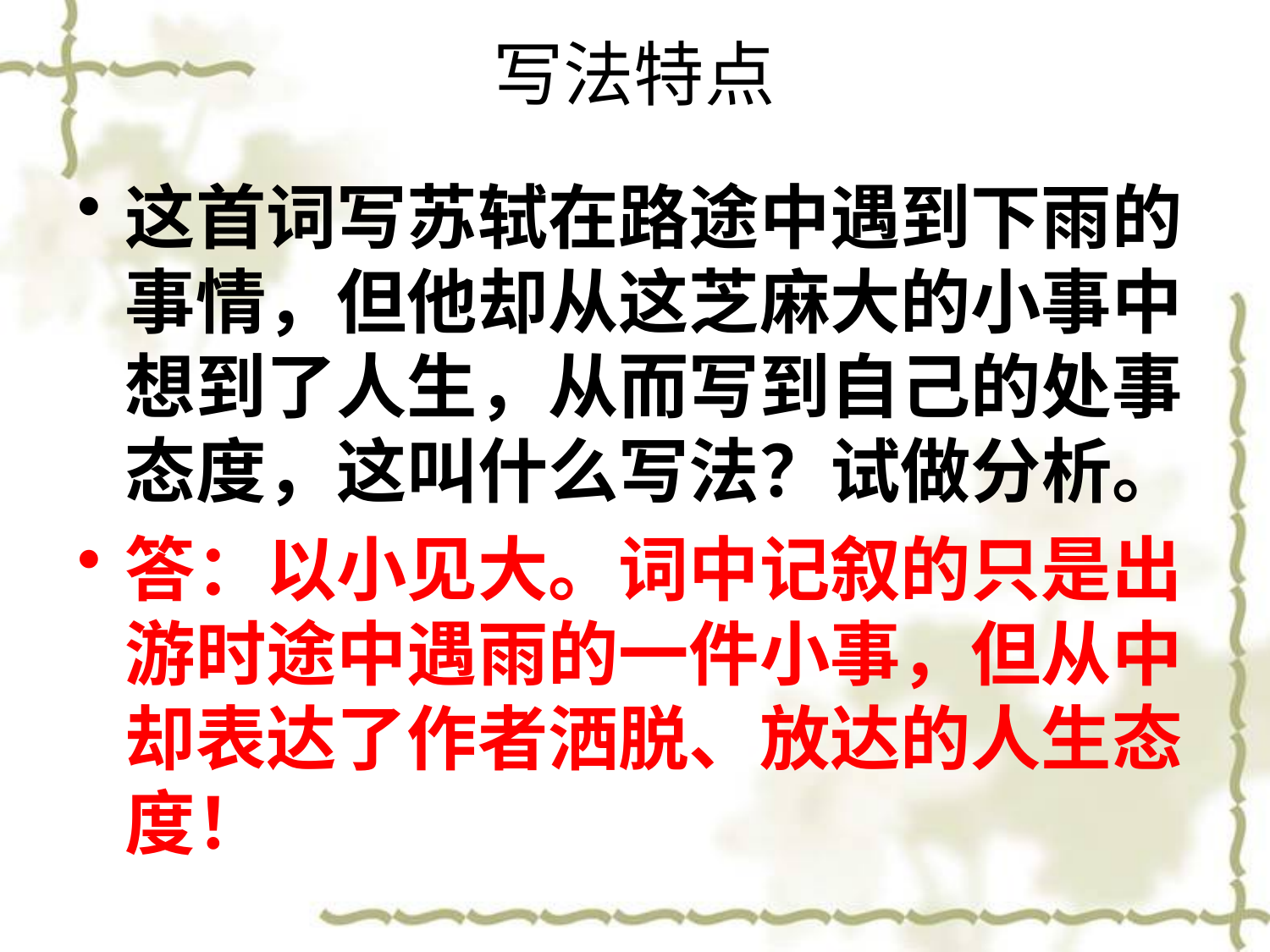

# 写法特点
这首词写苏轼在路途中遇到下雨的事情，但他却从这芝麻大的小事中想到了人生，从而写到自己的处事态度，这叫什么写法？试做分析。
答：以小见大。词中记叙的只是出游时途中遇雨的一件小事，但从中却表达了作者洒脱、放达的人生态度！